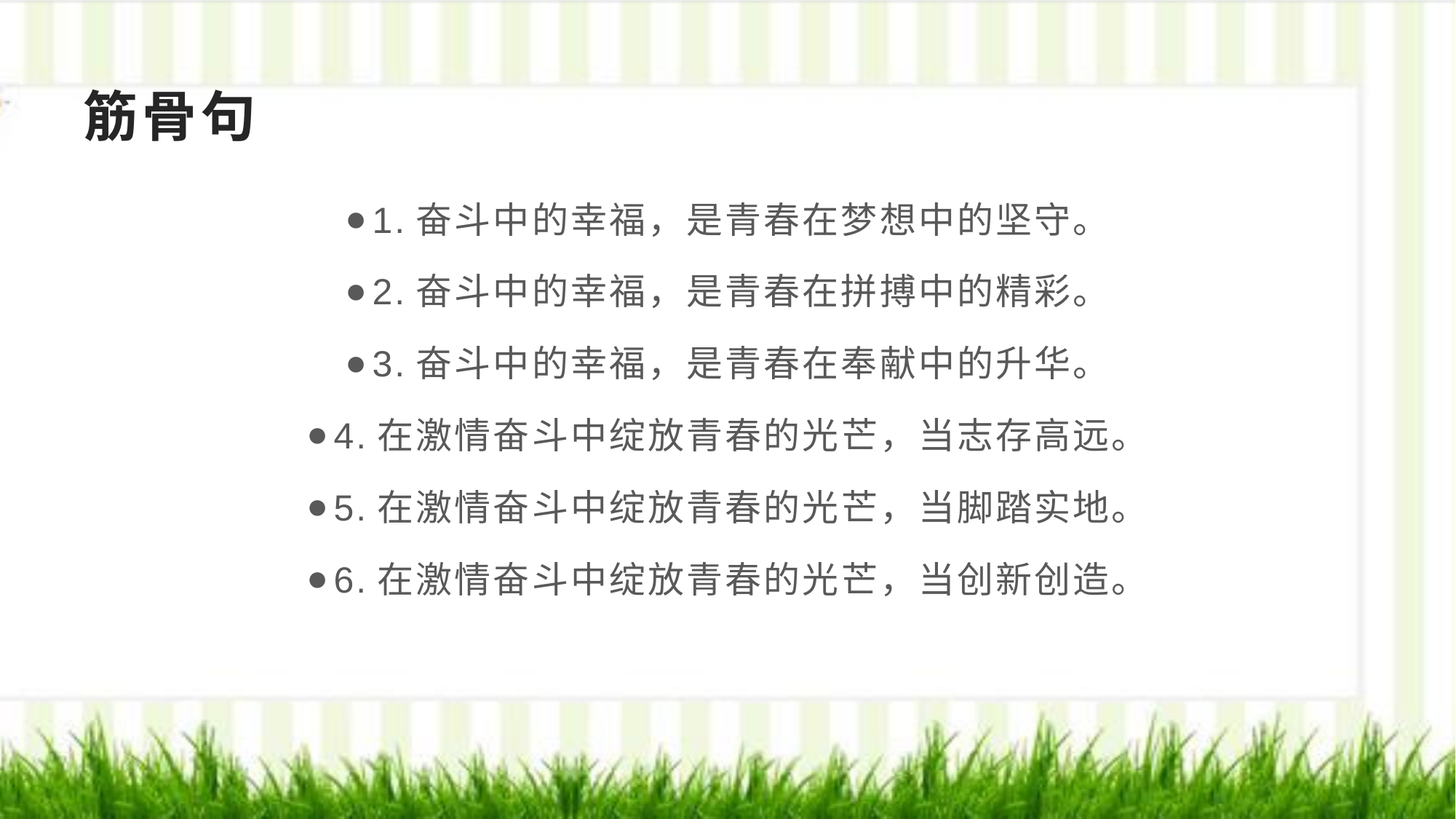

# 筋骨句
1.奋斗中的幸福，是青春在梦想中的坚守。
2.奋斗中的幸福，是青春在拼搏中的精彩。
3.奋斗中的幸福，是青春在奉献中的升华。
4.在激情奋斗中绽放青春的光芒，当志存高远。
5.在激情奋斗中绽放青春的光芒，当脚踏实地。
6.在激情奋斗中绽放青春的光芒，当创新创造。